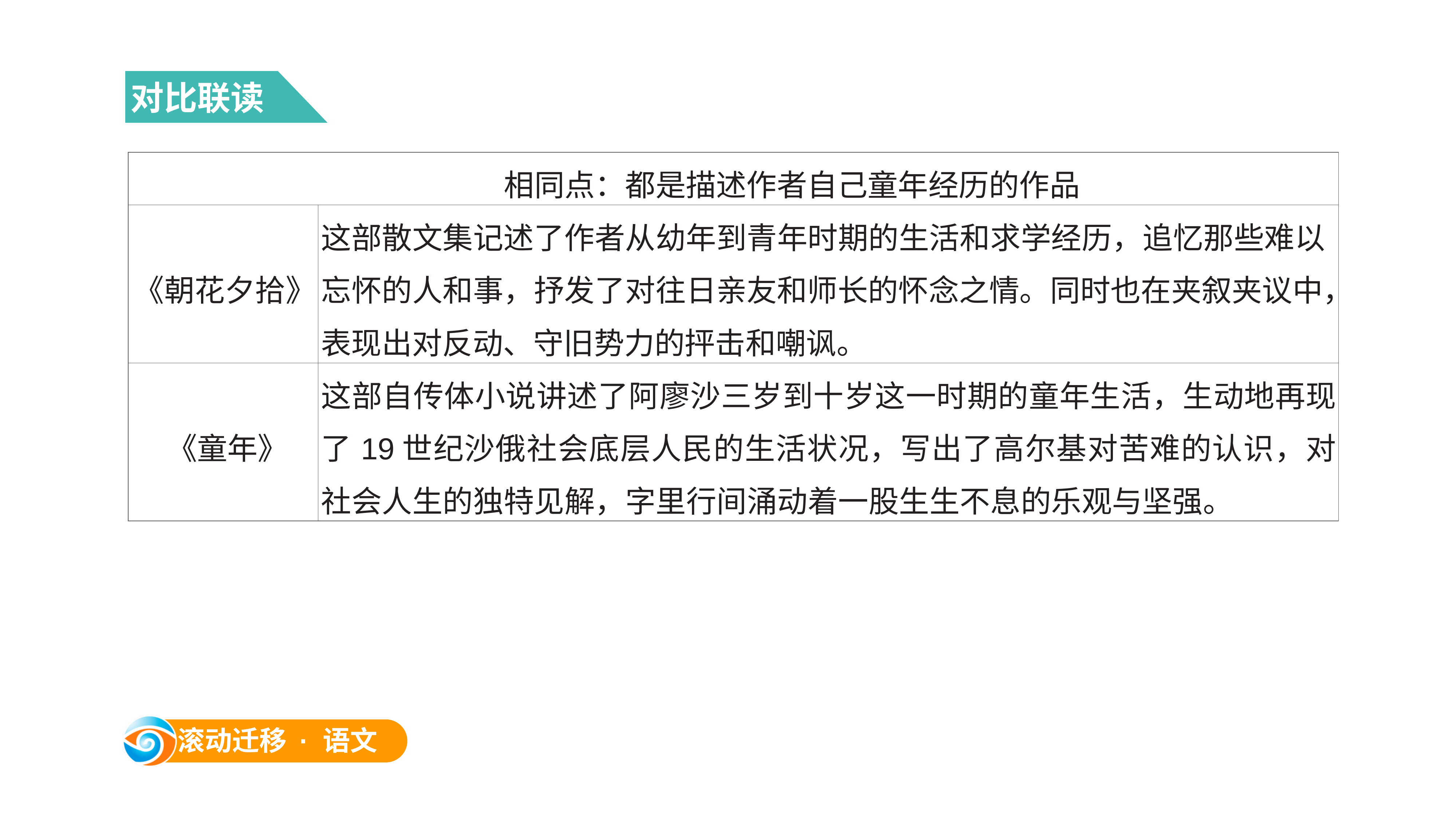

对比联读

| 相同点：都是描述作者自己童年经历的作品 |  |
| --- | --- |
| 《朝花夕拾》 | 这部散文集记述了作者从幼年到青年时期的生活和求学经历，追忆那些难以忘怀的人和事，抒发了对往日亲友和师长的怀念之情。同时也在夹叙夹议中，表现出对反动、守旧势力的抨击和嘲讽。 |
| 《童年》 | 这部自传体小说讲述了阿廖沙三岁到十岁这一时期的童年生活，生动地再现了19世纪沙俄社会底层人民的生活状况，写出了高尔基对苦难的认识，对社会人生的独特见解，字里行间涌动着一股生生不息的乐观与坚强。 |